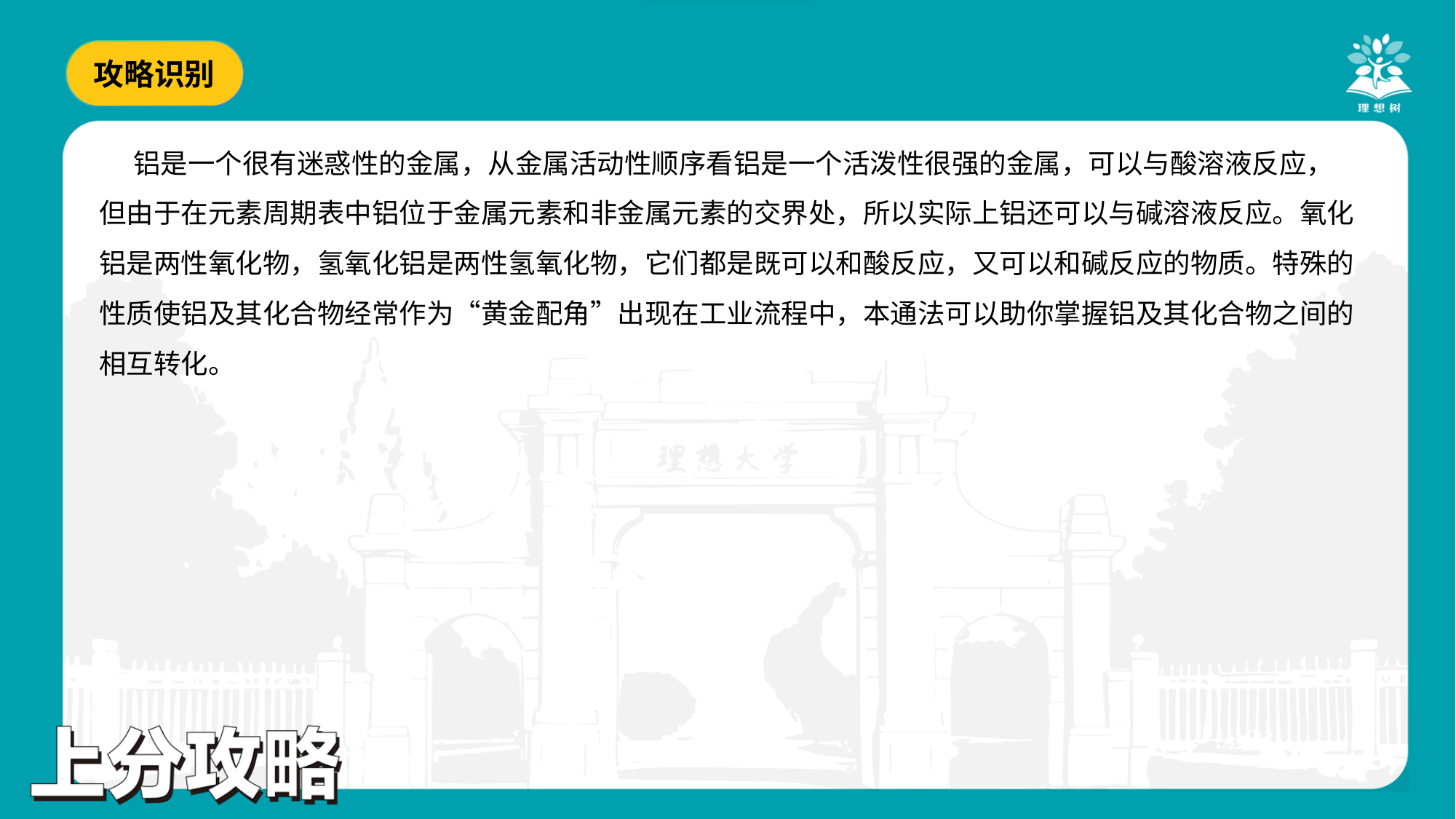

铝是一个很有迷惑性的金属，从金属活动性顺序看铝是一个活泼性很强的金属，可以与酸溶液反应，
但由于在元素周期表中铝位于金属元素和非金属元素的交界处，所以实际上铝还可以与碱溶液反应。氧化
铝是两性氧化物，氢氧化铝是两性氢氧化物，它们都是既可以和酸反应，又可以和碱反应的物质。特殊的
性质使铝及其化合物经常作为“黄金配角”出现在工业流程中，本通法可以助你掌握铝及其化合物之间的
相互转化。